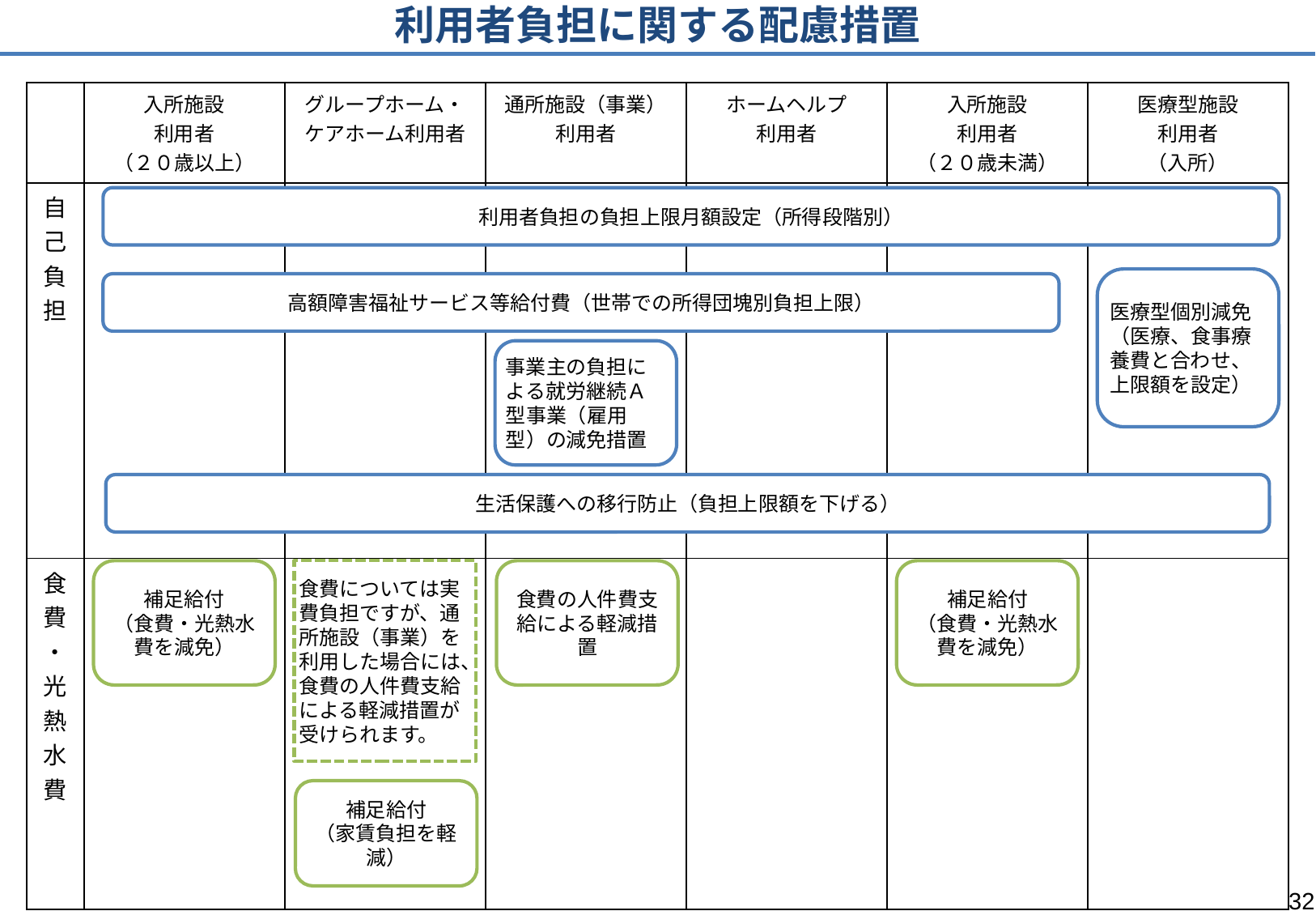

# 利用者負担に関する配慮措置
|  | 入所施設 利用者 （２０歳以上） | グループホーム・ ケアホーム利用者 | 通所施設（事業） 利用者 | ホームヘルプ 利用者 | 入所施設 利用者 （２０歳未満） | 医療型施設 利用者 （入所） |
| --- | --- | --- | --- | --- | --- | --- |
| 自己負担 |  |  |  |  |  |  |
| 食費・光熱水費 |  |  |  |  |  |  |
利用者負担の負担上限月額設定（所得段階別）
医療型個別減免（医療、食事療養費と合わせ、上限額を設定）
高額障害福祉サービス等給付費（世帯での所得団塊別負担上限）
事業主の負担による就労継続Ａ型事業（雇用型）の減免措置
生活保護への移行防止（負担上限額を下げる）
補足給付
（食費・光熱水費を減免）
食費については実費負担ですが、通所施設（事業）を利用した場合には、食費の人件費支給による軽減措置が受けられます。
食費の人件費支給による軽減措置
補足給付
（食費・光熱水費を減免）
補足給付
（家賃負担を軽減）
32